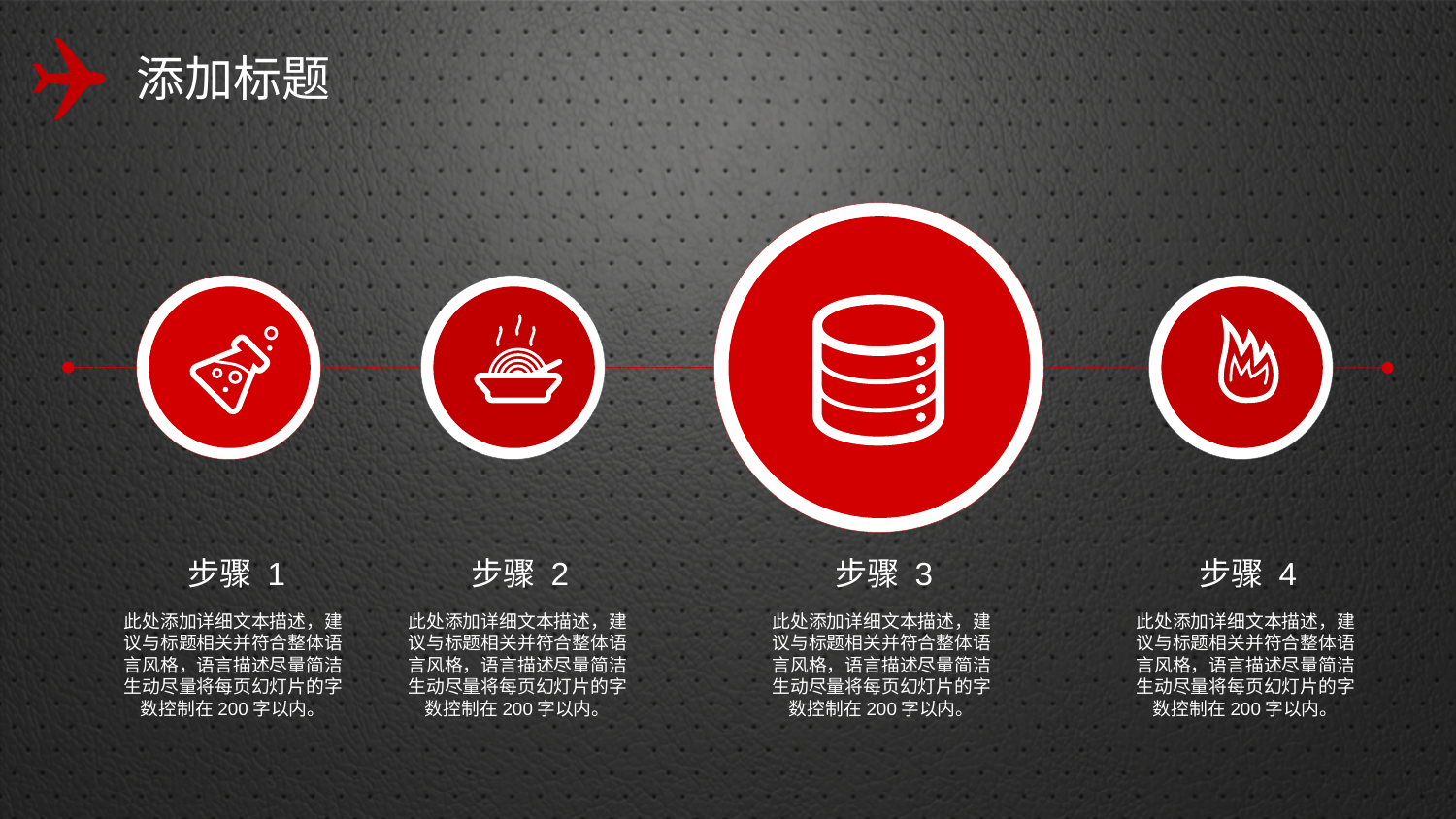

添加标题

步骤 3
此处添加详细文本描述，建议与标题相关并符合整体语言风格，语言描述尽量简洁生动尽量将每页幻灯片的字数控制在200字以内。

步骤 1
此处添加详细文本描述，建议与标题相关并符合整体语言风格，语言描述尽量简洁生动尽量将每页幻灯片的字数控制在200字以内。

步骤 2
此处添加详细文本描述，建议与标题相关并符合整体语言风格，语言描述尽量简洁生动尽量将每页幻灯片的字数控制在200字以内。

步骤 4
此处添加详细文本描述，建议与标题相关并符合整体语言风格，语言描述尽量简洁生动尽量将每页幻灯片的字数控制在200字以内。